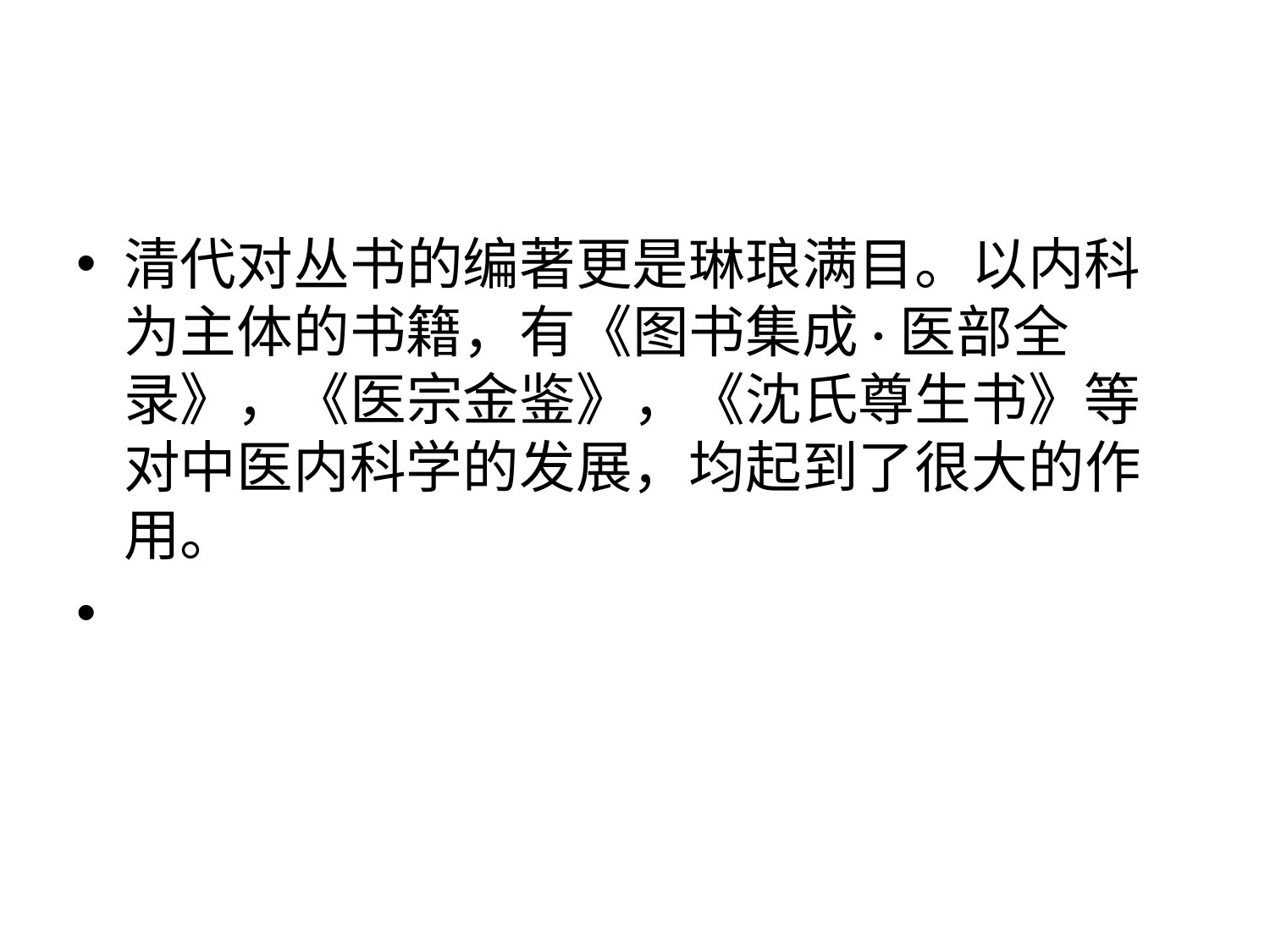

#
清代对丛书的编著更是琳琅满目。以内科为主体的书籍，有《图书集成·医部全录》，《医宗金鉴》，《沈氏尊生书》等对中医内科学的发展，均起到了很大的作用。